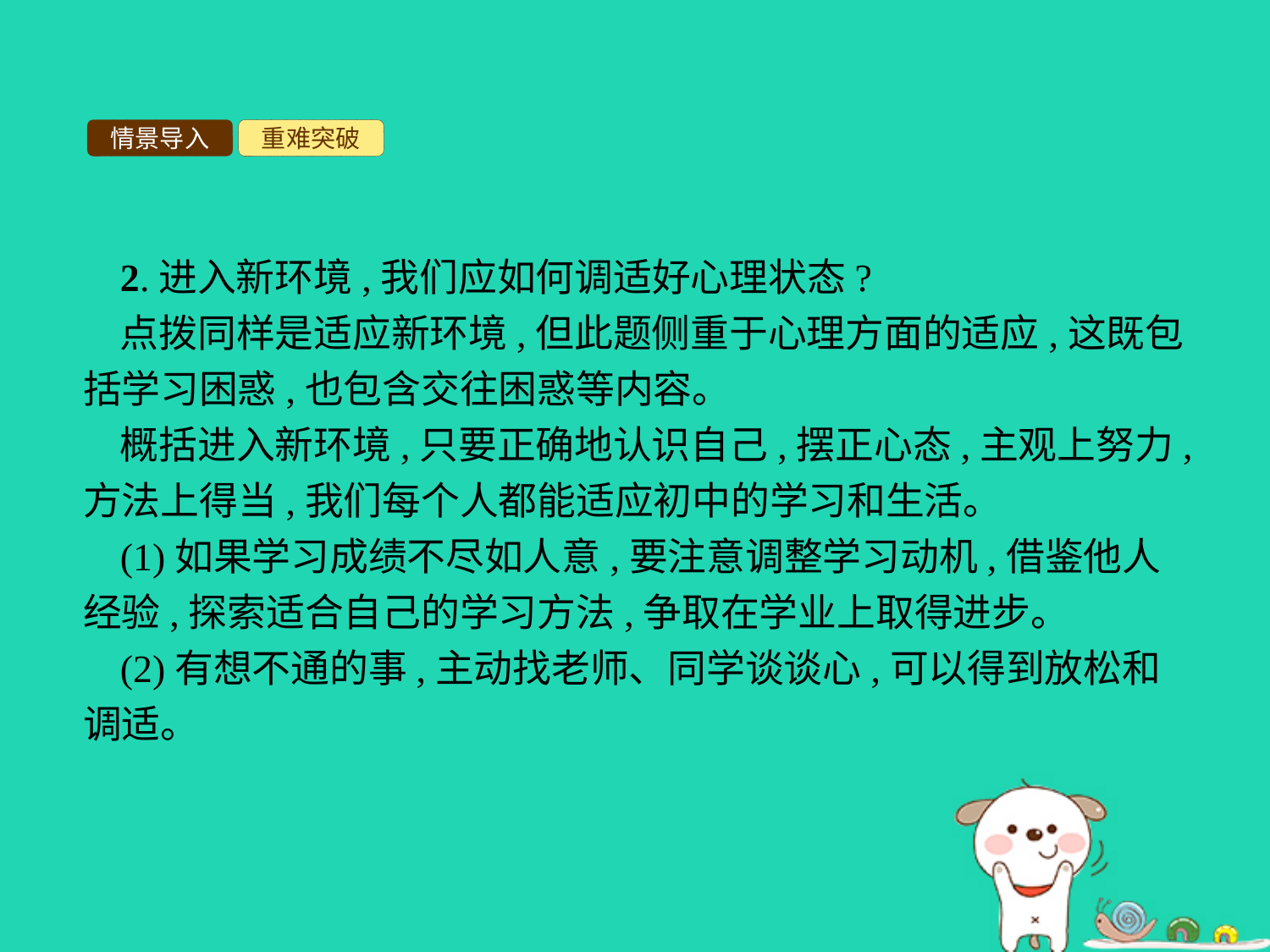

情景导入
重难突破
2.进入新环境,我们应如何调适好心理状态?
点拨同样是适应新环境,但此题侧重于心理方面的适应,这既包括学习困惑,也包含交往困惑等内容。
概括进入新环境,只要正确地认识自己,摆正心态,主观上努力,方法上得当,我们每个人都能适应初中的学习和生活。
(1)如果学习成绩不尽如人意,要注意调整学习动机,借鉴他人经验,探索适合自己的学习方法,争取在学业上取得进步。
(2)有想不通的事,主动找老师、同学谈谈心,可以得到放松和调适。